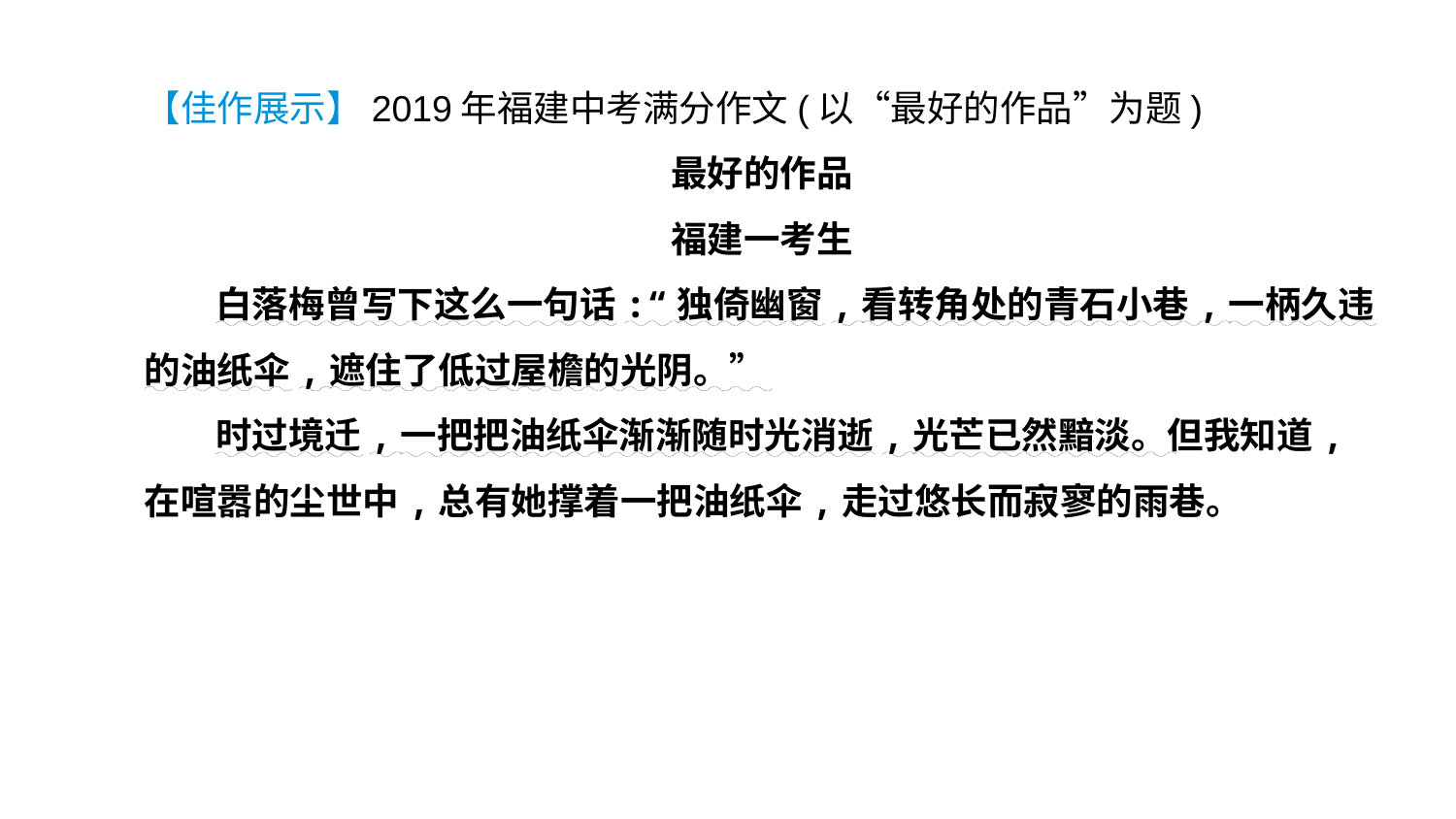

【佳作展示】2019年福建中考满分作文(以“最好的作品”为题)
最好的作品
福建一考生
白落梅曾写下这么一句话:“独倚幽窗,看转角处的青石小巷,一柄久违的油纸伞,遮住了低过屋檐的光阴。”
时过境迁,一把把油纸伞渐渐随时光消逝,光芒已然黯淡。但我知道,在喧嚣的尘世中,总有她撑着一把油纸伞,走过悠长而寂寥的雨巷。